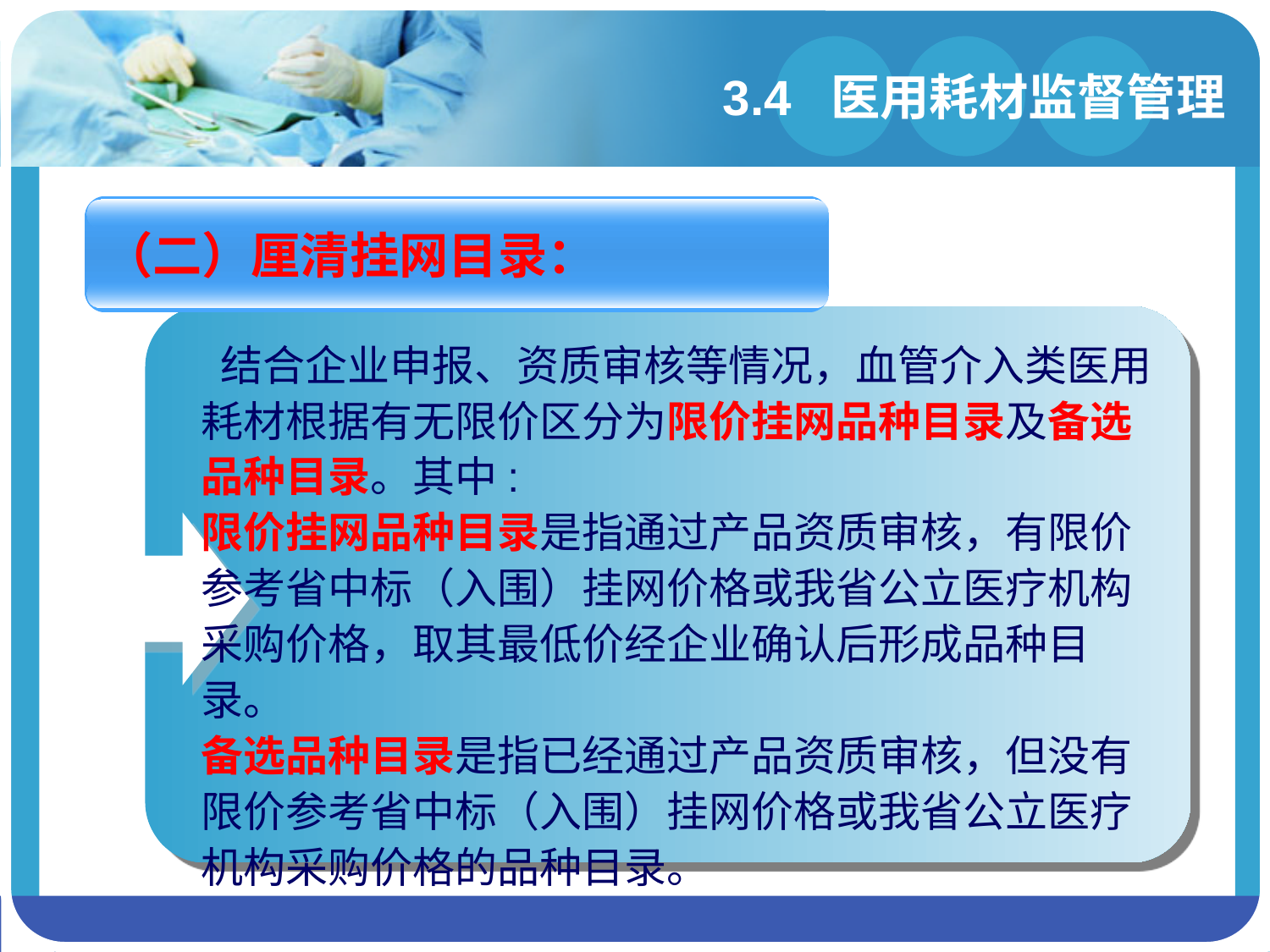

# 3.4  医用耗材监督管理
（二）厘清挂网目录：

 结合企业申报、资质审核等情况，血管介入类医用耗材根据有无限价区分为限价挂网品种目录及备选品种目录。其中:
限价挂网品种目录是指通过产品资质审核，有限价参考省中标（入围）挂网价格或我省公立医疗机构采购价格，取其最低价经企业确认后形成品种目录。
备选品种目录是指已经通过产品资质审核，但没有限价参考省中标（入围）挂网价格或我省公立医疗机构采购价格的品种目录。